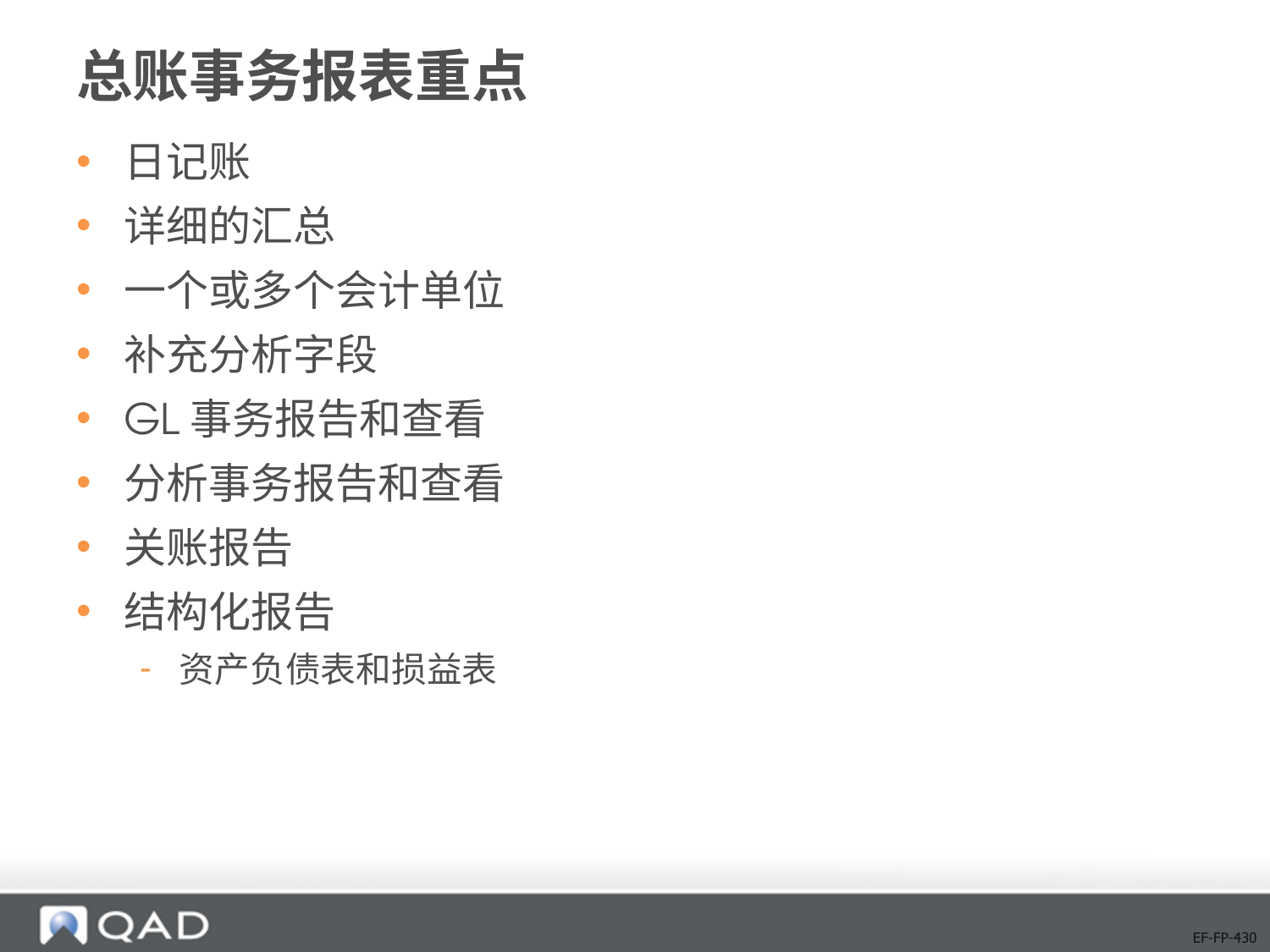

# 总账事务报表重点
日记账
详细的汇总
一个或多个会计单位
补充分析字段
GL事务报告和查看
分析事务报告和查看
关账报告
结构化报告
资产负债表和损益表
EF-FP-430